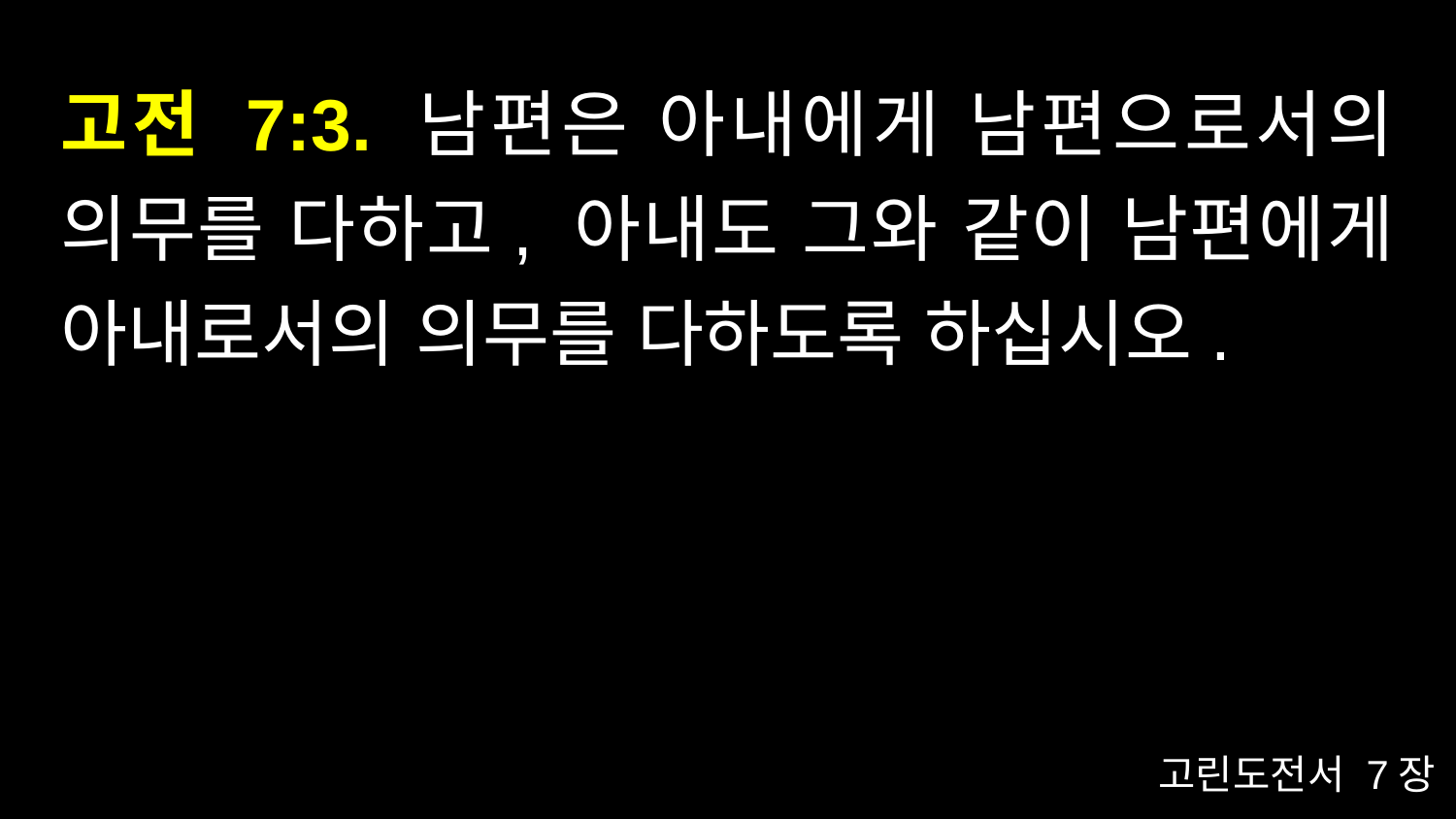

# 고전 7:3. 남편은 아내에게 남편으로서의 의무를 다하고, 아내도 그와 같이 남편에게 아내로서의 의무를 다하도록 하십시오.
고린도전서 7장